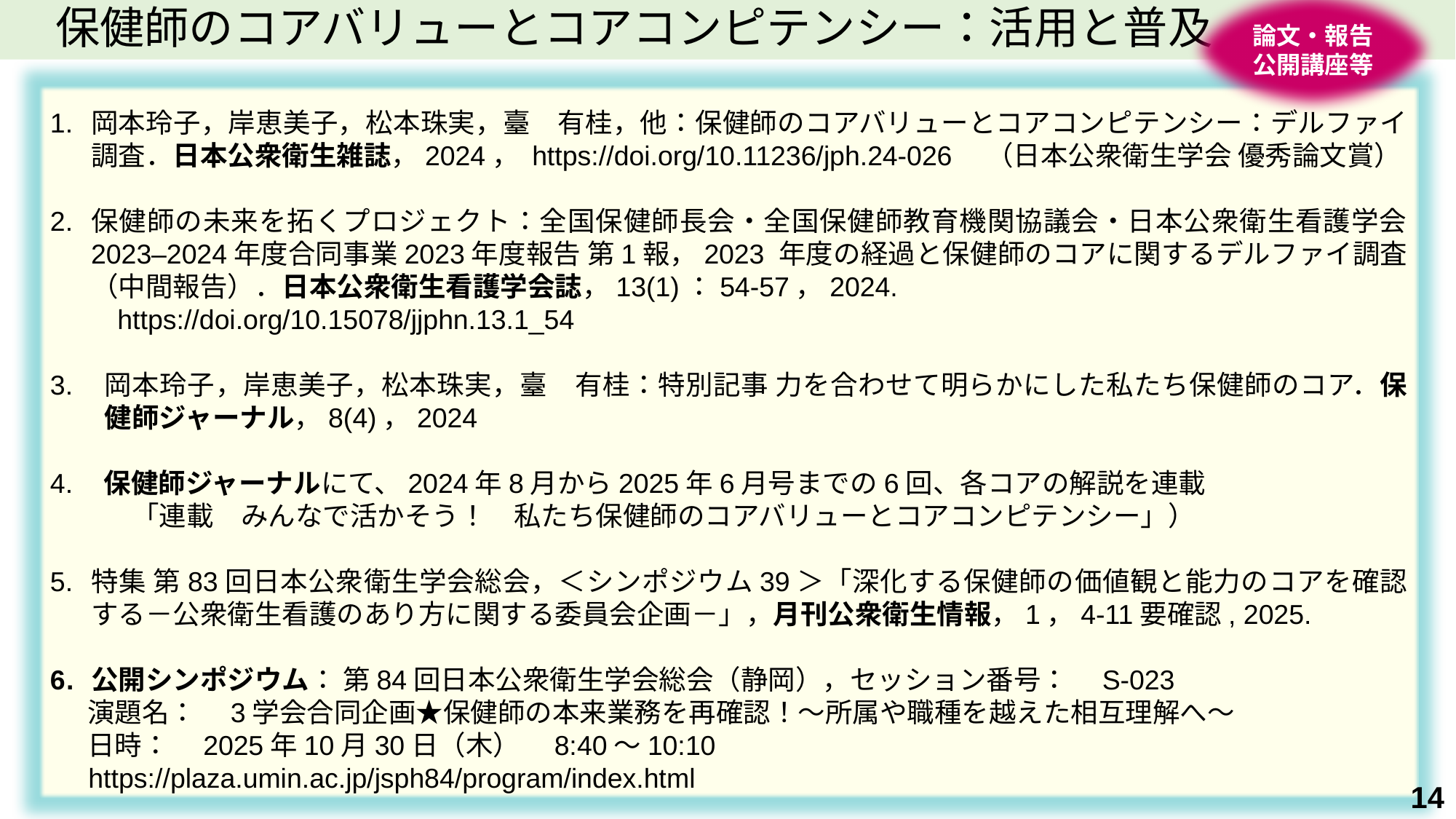

論文・報告
公開講座等
　保健師のコアバリューとコアコンピテンシー：活用と普及
14

岡本玲子，岸恵美子，松本珠実，臺　有桂，他：保健師のコアバリューとコアコンピテンシー：デルファイ調査．日本公衆衛生雑誌，2024， https://doi.org/10.11236/jph.24-026　（日本公衆衛生学会 優秀論文賞）

保健師の未来を拓くプロジェクト：全国保健師長会・全国保健師教育機関協議会・日本公衆衛生看護学会 2023–2024年度合同事業2023年度報告 第1報，2023 年度の経過と保健師のコアに関するデルファイ調査（中間報告）．日本公衆衛生看護学会誌，13(1)：54-57，2024.
　　 https://doi.org/10.15078/jjphn.13.1_54

岡本玲子，岸恵美子，松本珠実，臺　有桂：特別記事 力を合わせて明らかにした私たち保健師のコア．保健師ジャーナル，8(4)，2024

 保健師ジャーナルにて、2024年8月から2025年6月号までの6回、各コアの解説を連載
　　　「連載　みんなで活かそう！　私たち保健師のコアバリューとコアコンピテンシー」）

特集 第83回日本公衆衛生学会総会，＜シンポジウム39＞「深化する保健師の価値観と能力のコアを確認する－公衆衛生看護のあり方に関する委員会企画－」，月刊公衆衛生情報，1，4-11要確認, 2025.

公開シンポジウム： 第84回日本公衆衛生学会総会（静岡），セッション番号：　S-023
     演題名：　3学会合同企画★保健師の本来業務を再確認！～所属や職種を越えた相互理解へ～
     日時：　2025年10月30日（木）　8:40～10:10
     https://plaza.umin.ac.jp/jsph84/program/index.html
14